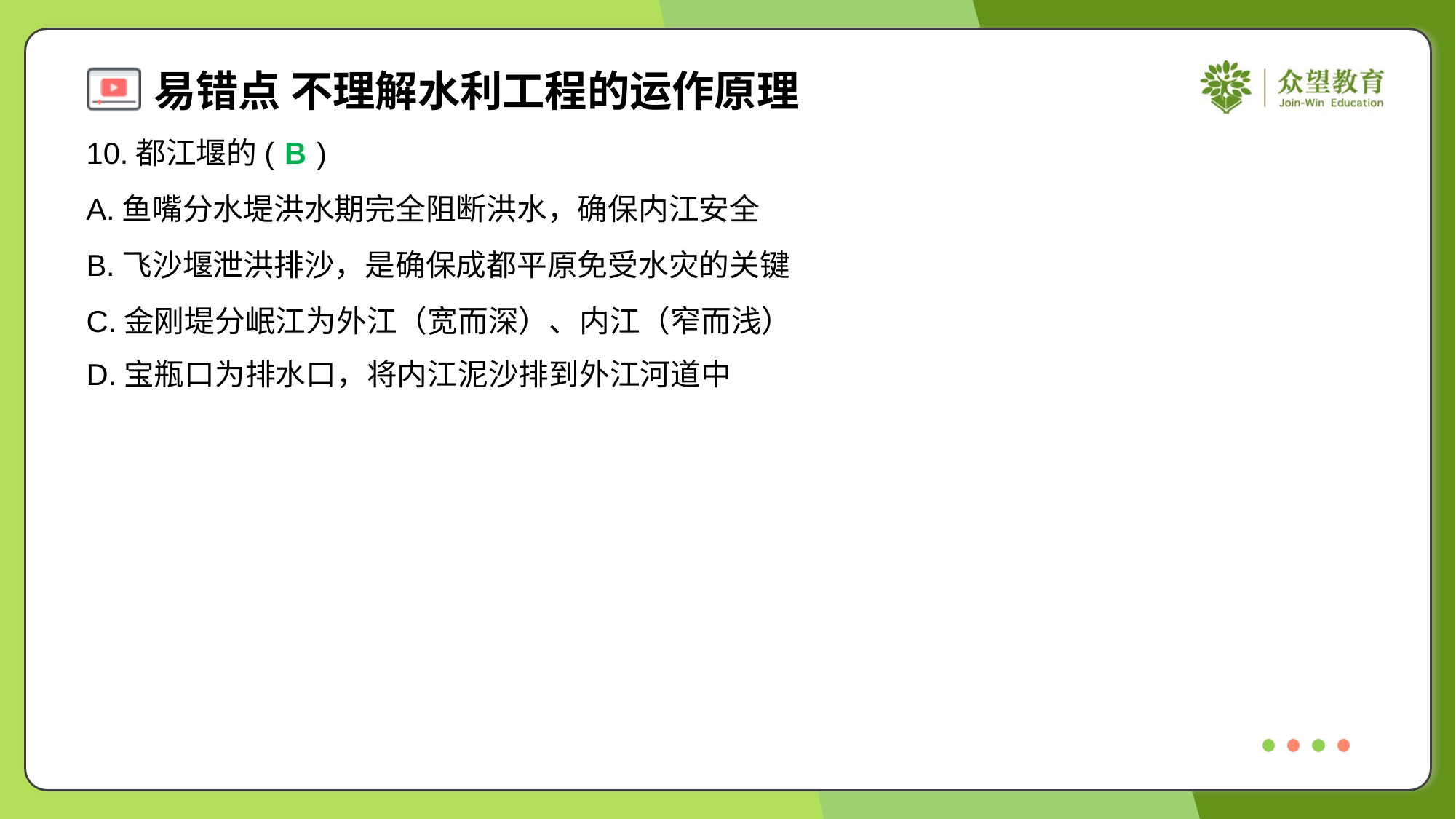

10.都江堰的(     )
B
A.鱼嘴分水堤洪水期完全阻断洪水，确保内江安全
B.飞沙堰泄洪排沙，是确保成都平原免受水灾的关键
C.金刚堤分岷江为外江（宽而深）、内江（窄而浅）
D.宝瓶口为排水口，将内江泥沙排到外江河道中